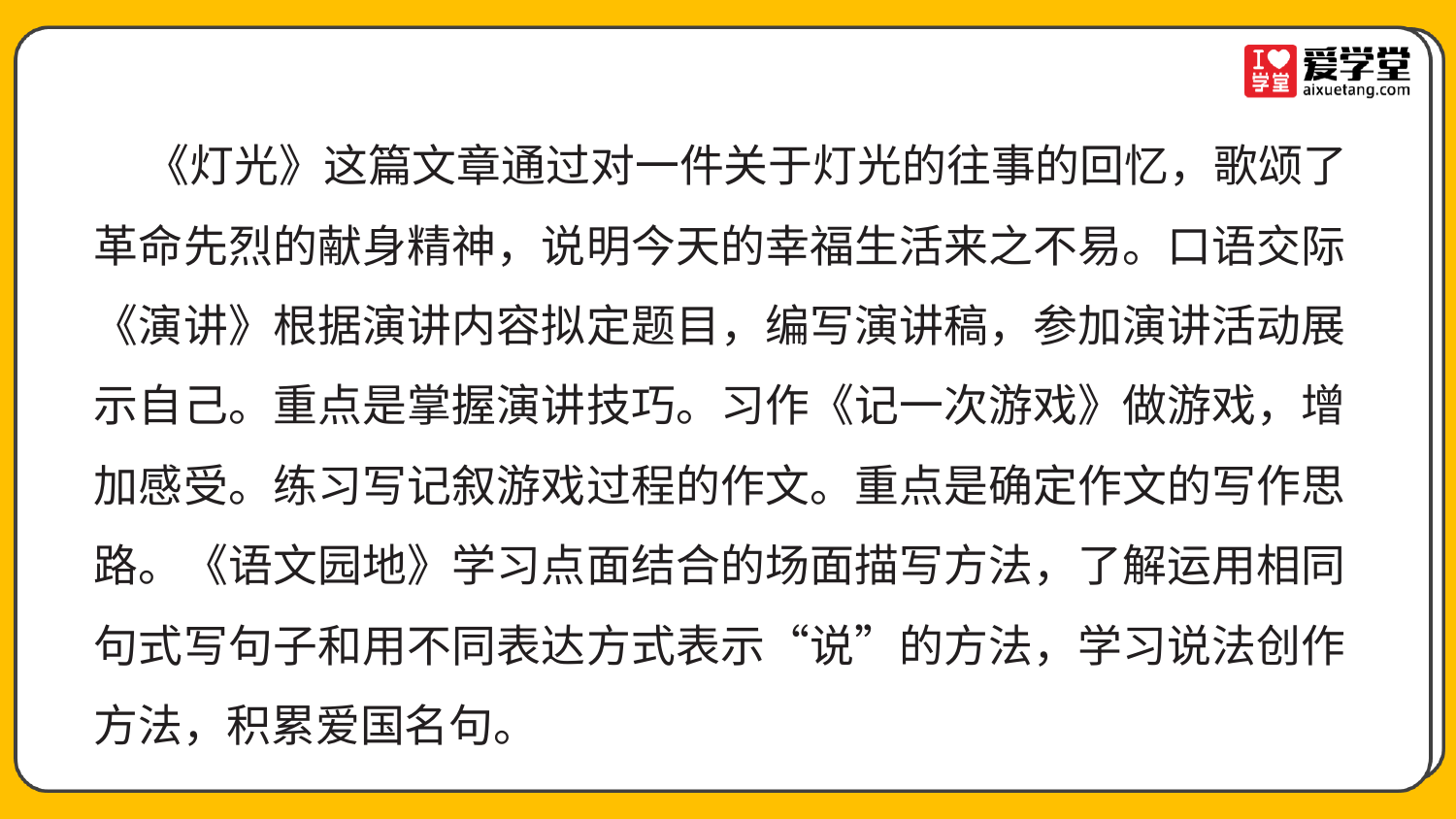

《灯光》这篇文章通过对一件关于灯光的往事的回忆，歌颂了革命先烈的献身精神，说明今天的幸福生活来之不易。口语交际《演讲》根据演讲内容拟定题目，编写演讲稿，参加演讲活动展示自己。重点是掌握演讲技巧。习作《记一次游戏》做游戏，增加感受。练习写记叙游戏过程的作文。重点是确定作文的写作思路。《语文园地》学习点面结合的场面描写方法，了解运用相同句式写句子和用不同表达方式表示“说”的方法，学习说法创作方法，积累爱国名句。